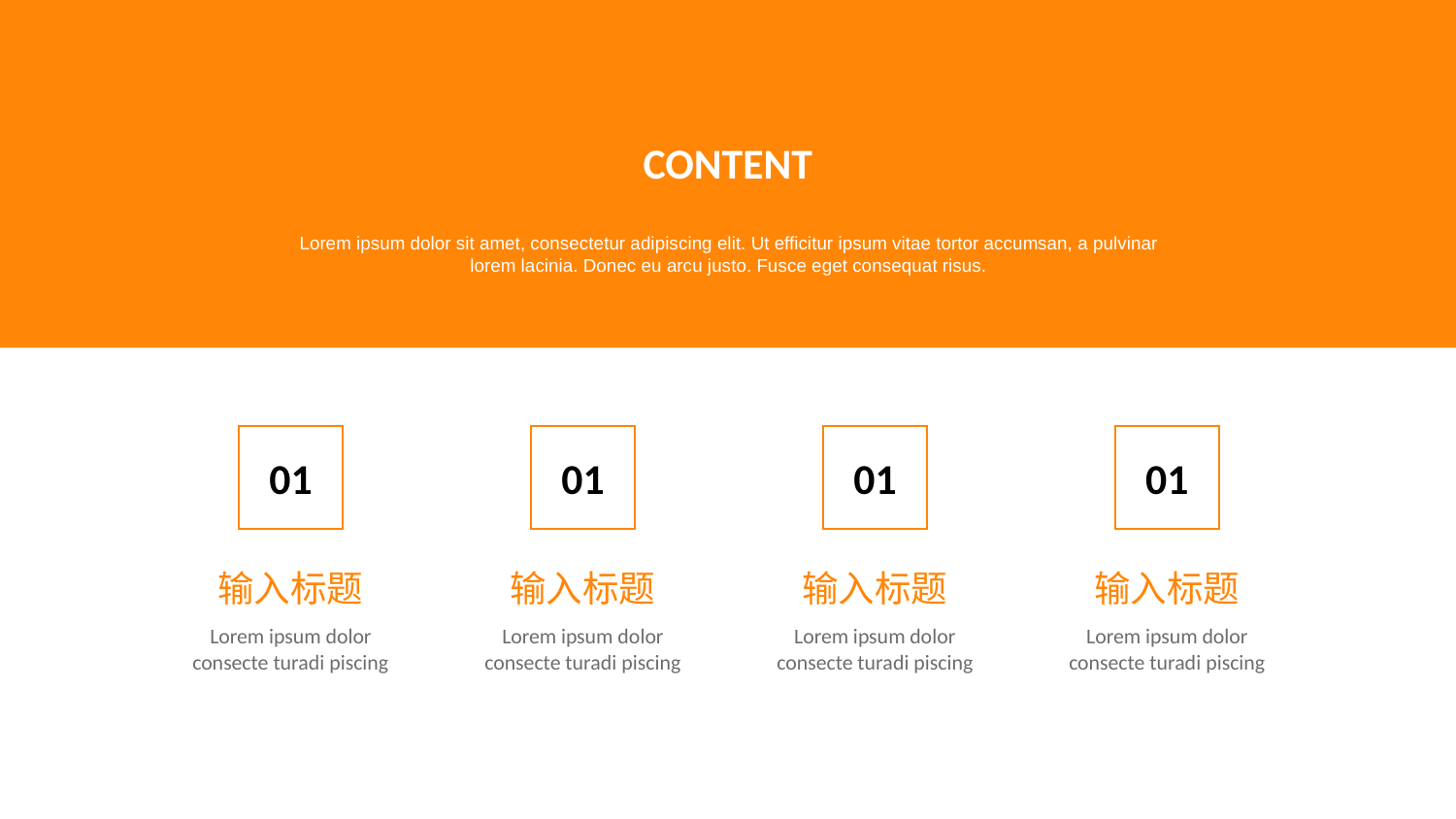

CONTENT
Lorem ipsum dolor sit amet, consectetur adipiscing elit. Ut efficitur ipsum vitae tortor accumsan, a pulvinar lorem lacinia. Donec eu arcu justo. Fusce eget consequat risus.
01
01
01
01
输入标题
输入标题
输入标题
输入标题
Lorem ipsum dolor consecte turadi piscing
Lorem ipsum dolor consecte turadi piscing
Lorem ipsum dolor consecte turadi piscing
Lorem ipsum dolor consecte turadi piscing